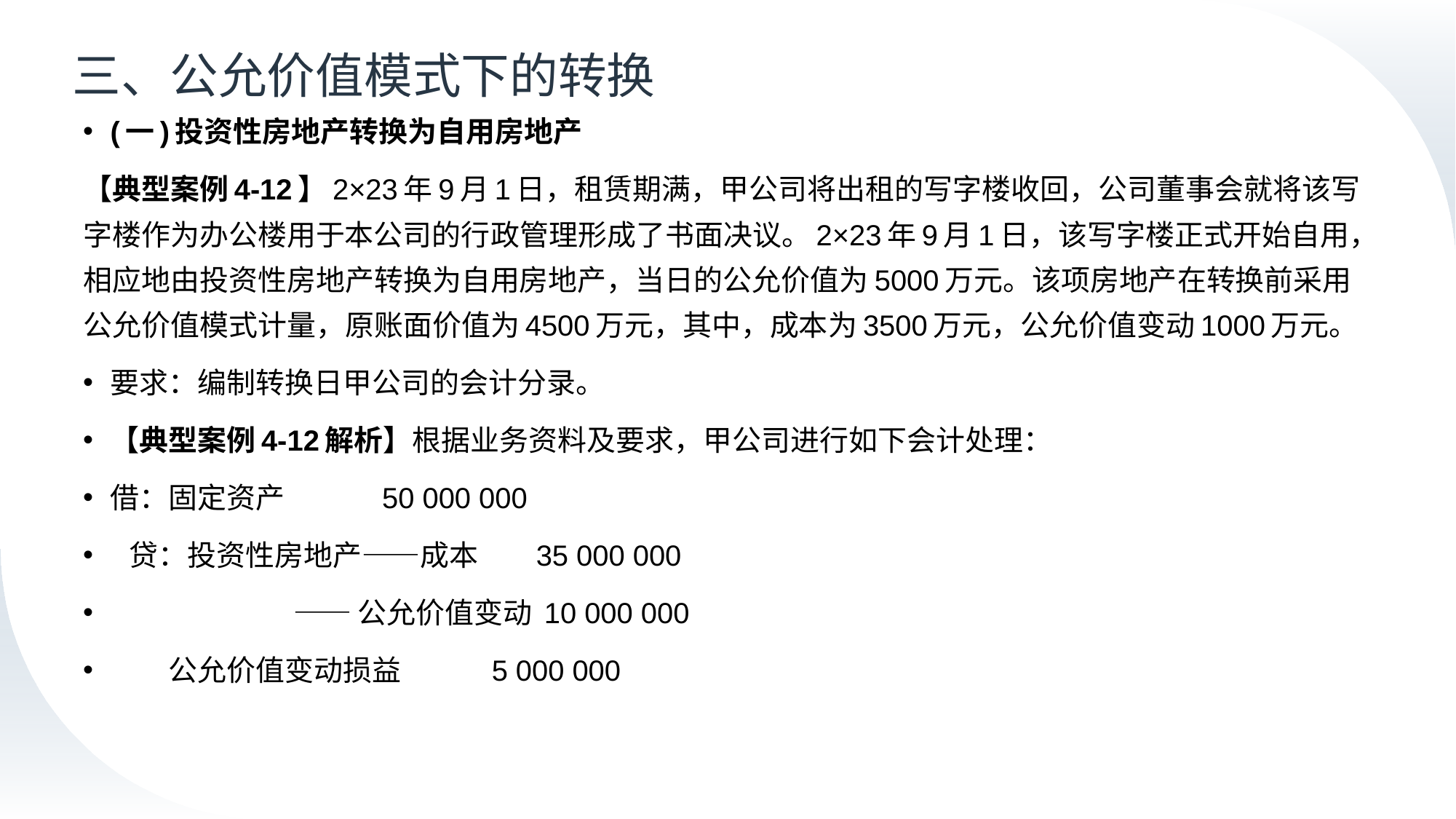

# 三、公允价值模式下的转换
(一)投资性房地产转换为自用房地产
【典型案例4-12】2×23年9月1日，租赁期满，甲公司将出租的写字楼收回，公司董事会就将该写字楼作为办公楼用于本公司的行政管理形成了书面决议。2×23年9月1日，该写字楼正式开始自用，相应地由投资性房地产转换为自用房地产，当日的公允价值为5000万元。该项房地产在转换前采用公允价值模式计量，原账面价值为4500万元，其中，成本为3500万元，公允价值变动1000万元。
要求：编制转换日甲公司的会计分录。
【典型案例4-12解析】根据业务资料及要求，甲公司进行如下会计处理：
借：固定资产              50 000 000
  贷：投资性房地产——成本        35 000 000
                            ——公允价值变动 10 000 000
        公允价值变动损益             5 000 000